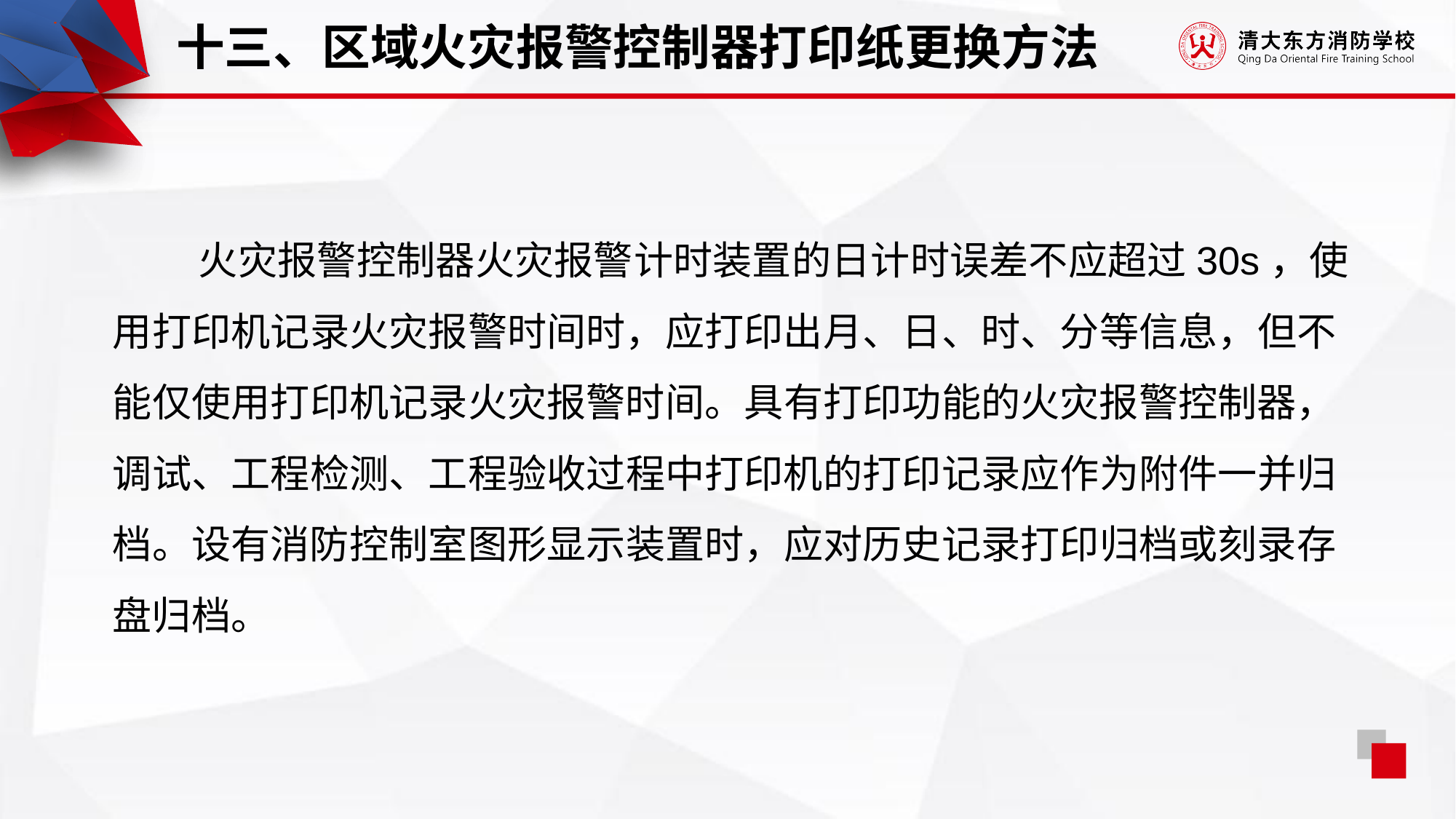

十三、区域火灾报警控制器打印纸更换方法

火灾报警控制器火灾报警计时装置的日计时误差不应超过30s，使用打印机记录火灾报警时间时，应打印出月、日、时、分等信息，但不能仅使用打印机记录火灾报警时间。具有打印功能的火灾报警控制器，调试、工程检测、工程验收过程中打印机的打印记录应作为附件一并归档。设有消防控制室图形显示装置时，应对历史记录打印归档或刻录存盘归档。